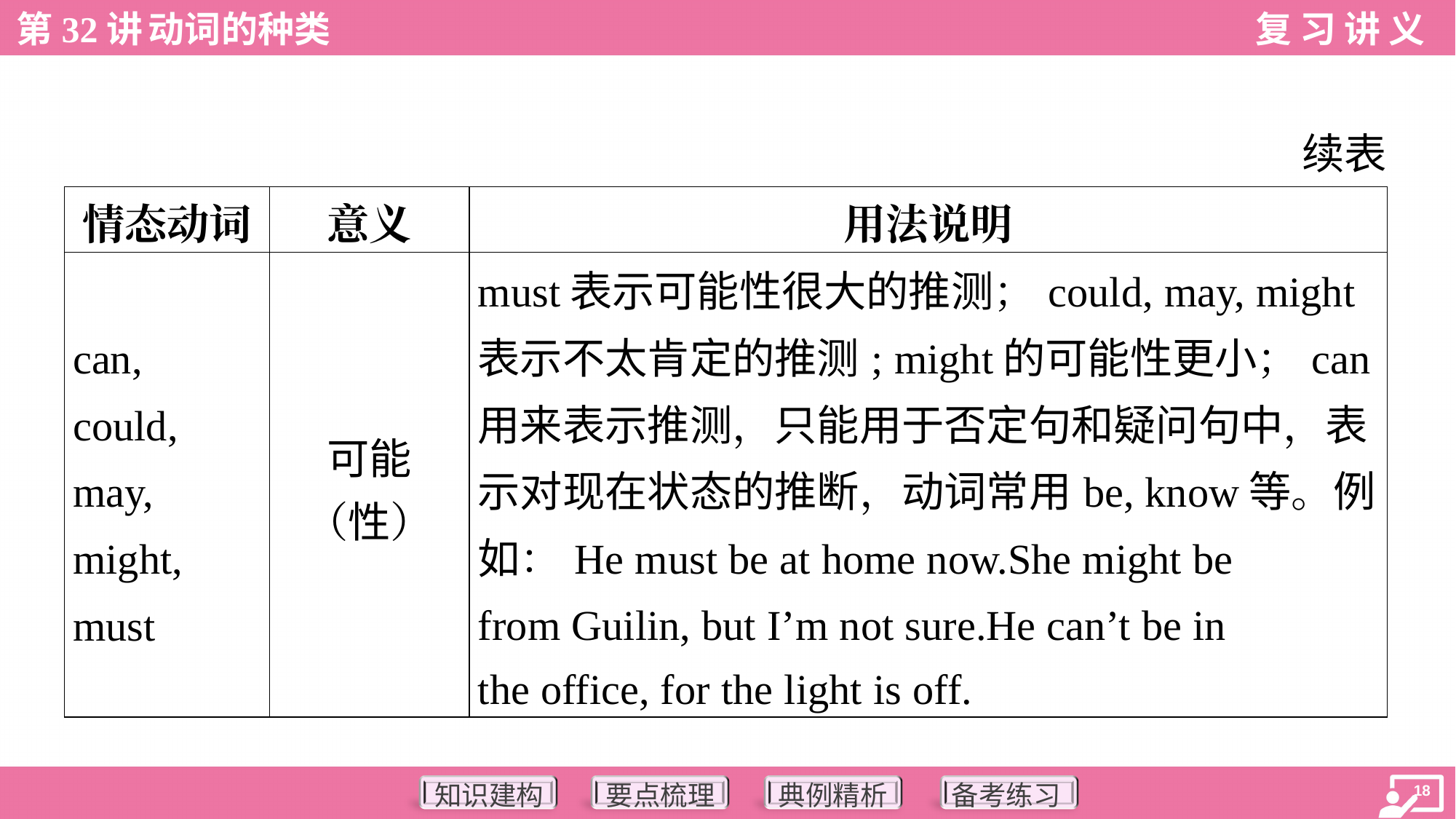

续表
| 情态动词 | 意义 | 用法说明 |
| --- | --- | --- |
| can, could, may, might, must | 可能 （性） | must表示可能性很大的推测；could, may, might 表示不太肯定的推测; might的可能性更小；can 用来表示推测，只能用于否定句和疑问句中，表 示对现在状态的推断，动词常用be, know等。例 如：He must be at home now.She might be from Guilin, but I’m not sure.He can’t be in the office, for the light is off. |